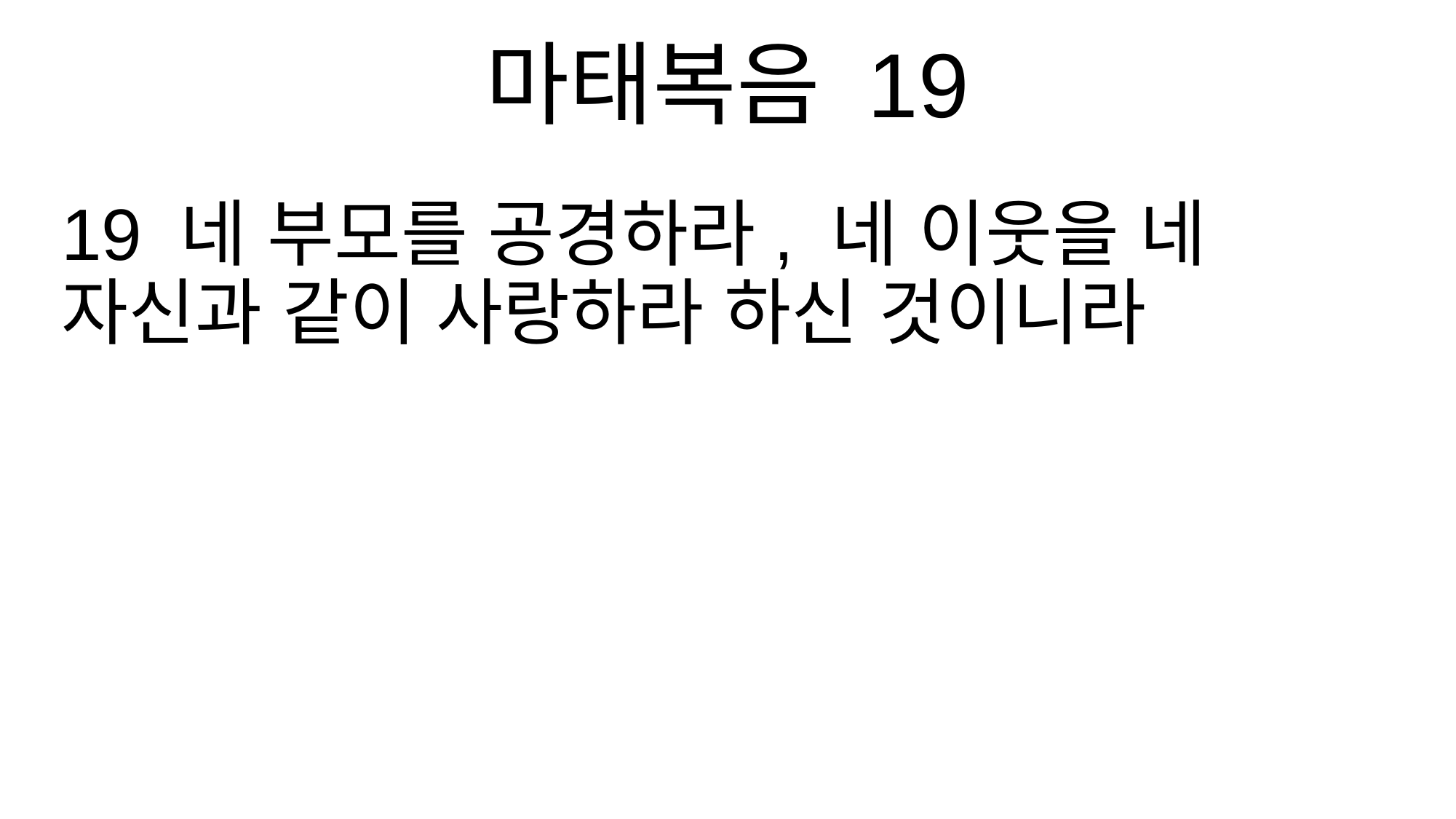

마태복음 19
19 네 부모를 공경하라, 네 이웃을 네 자신과 같이 사랑하라 하신 것이니라